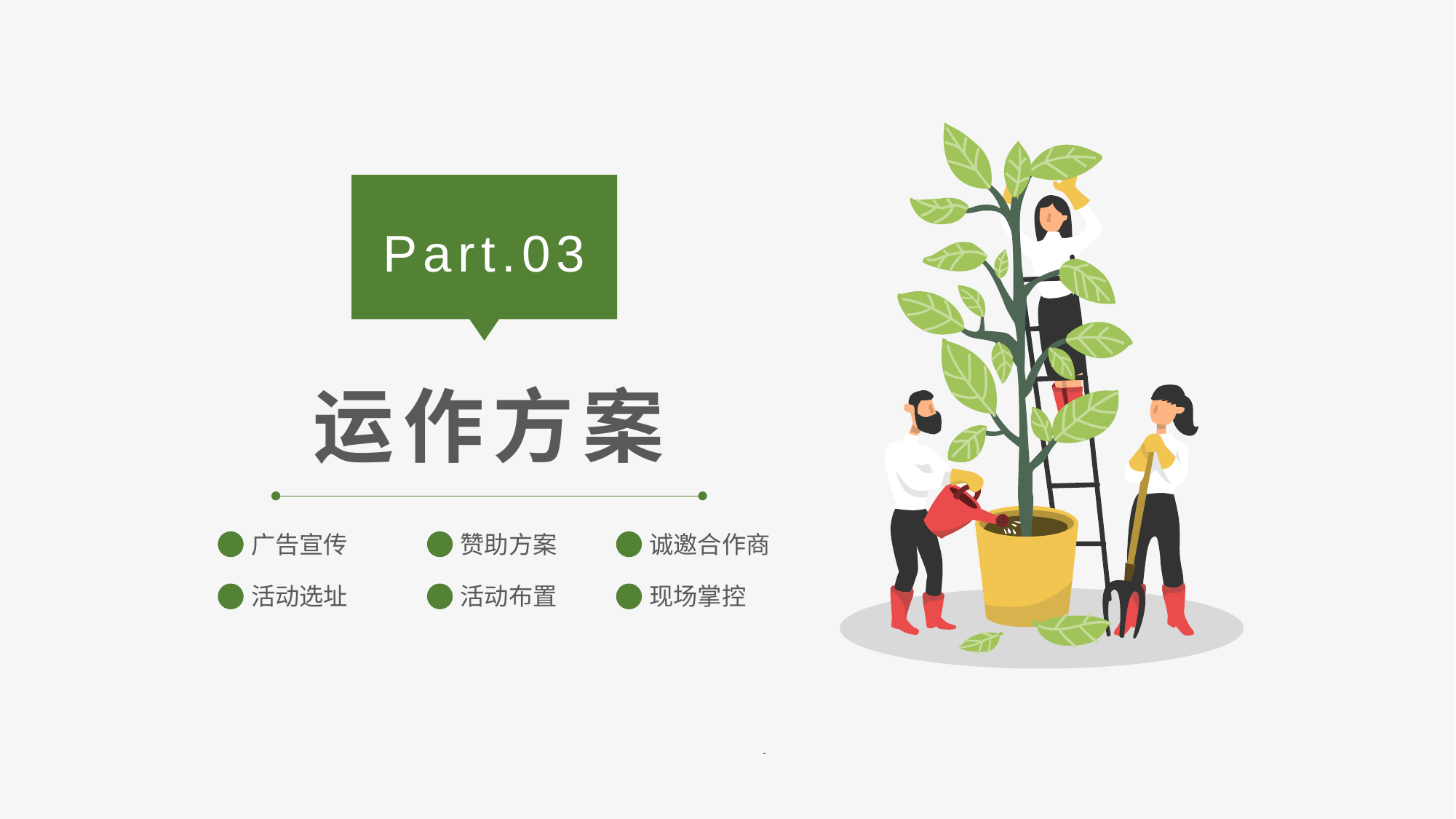

Part.03
运作方案
广告宣传
赞助方案
诚邀合作商

活动选址
活动布置
现场掌控